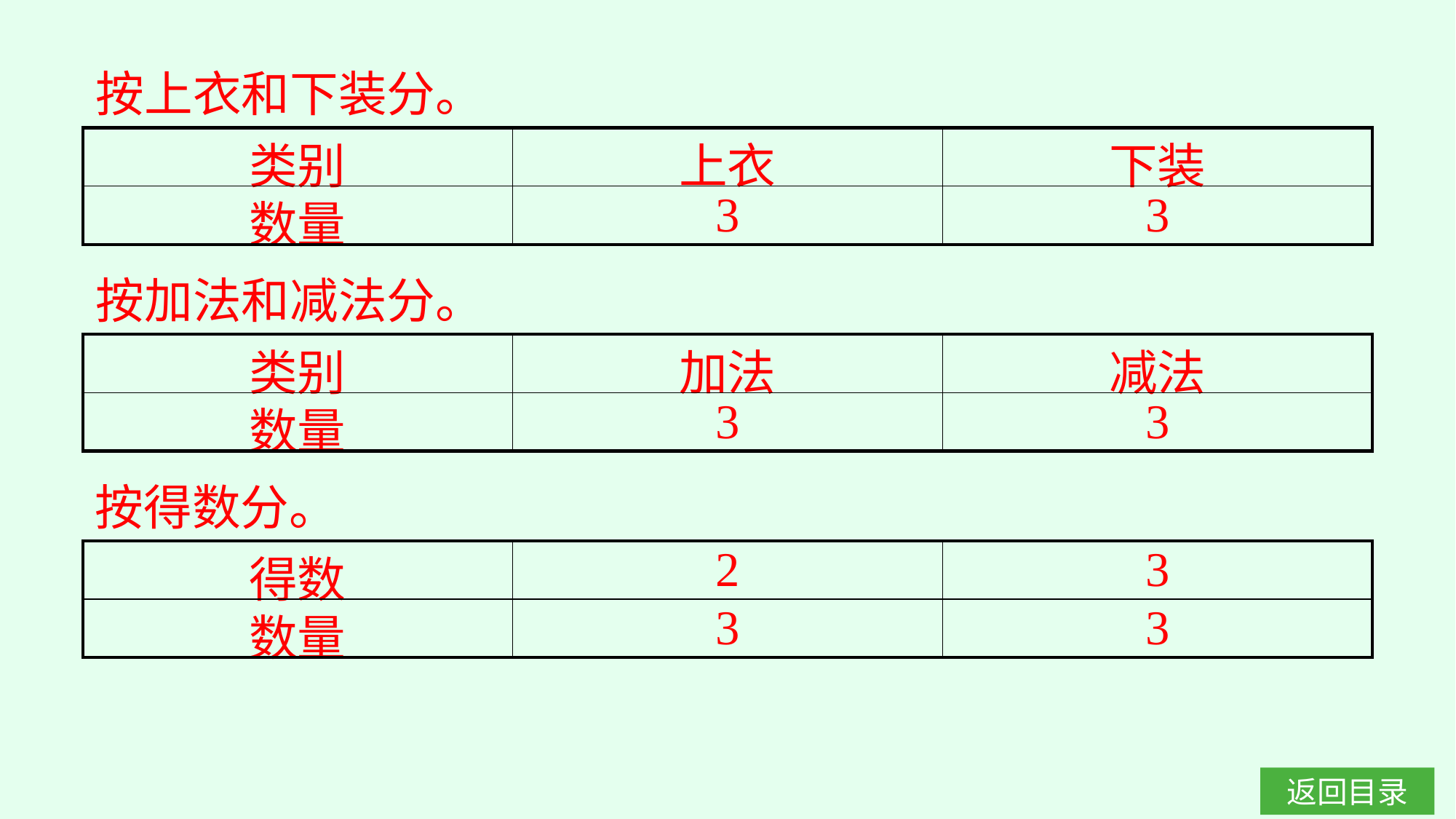

按上衣和下装分。
| 类别 | 上衣 | 下装 |
| --- | --- | --- |
| 数量 | 3 | 3 |
按加法和减法分。
| 类别 | 加法 | 减法 |
| --- | --- | --- |
| 数量 | 3 | 3 |
按得数分。
| 得数 | 2 | 3 |
| --- | --- | --- |
| 数量 | 3 | 3 |